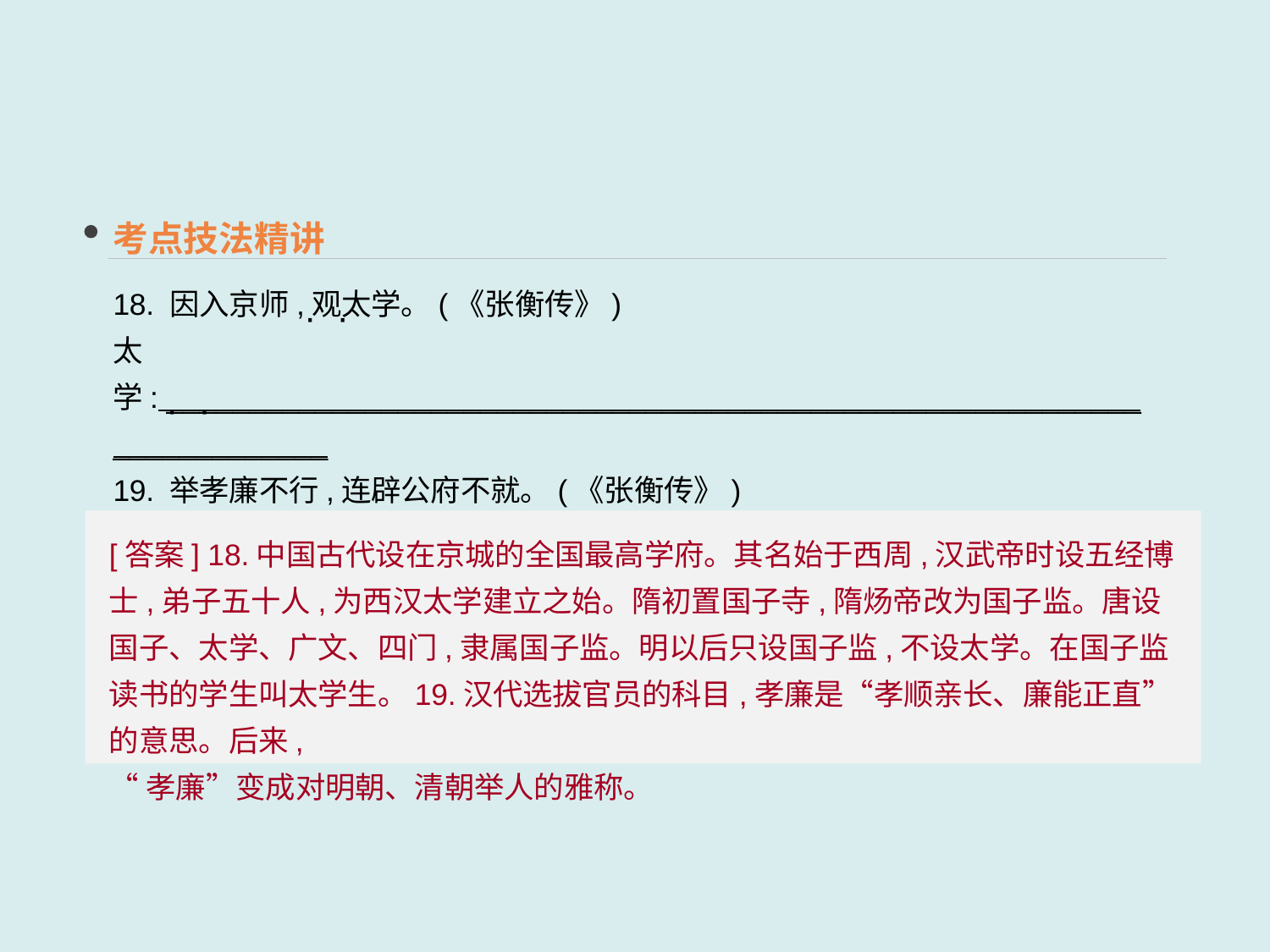

考点技法精讲

18. 因入京师,观太学。(《张衡传》)
太学: ________________________________________________________________________
19. 举孝廉不行,连辟公府不就。(《张衡传》)
孝廉: ________________________________________________________________________

 ·  ·
 ·  ·

[答案] 18.中国古代设在京城的全国最高学府。其名始于西周,汉武帝时设五经博士,弟子五十人,为西汉太学建立之始。隋初置国子寺,隋炀帝改为国子监。唐设国子、太学、广文、四门,隶属国子监。明以后只设国子监,不设太学。在国子监读书的学生叫太学生。19.汉代选拔官员的科目,孝廉是“孝顺亲长、廉能正直”的意思。后来,
“孝廉”变成对明朝、清朝举人的雅称。